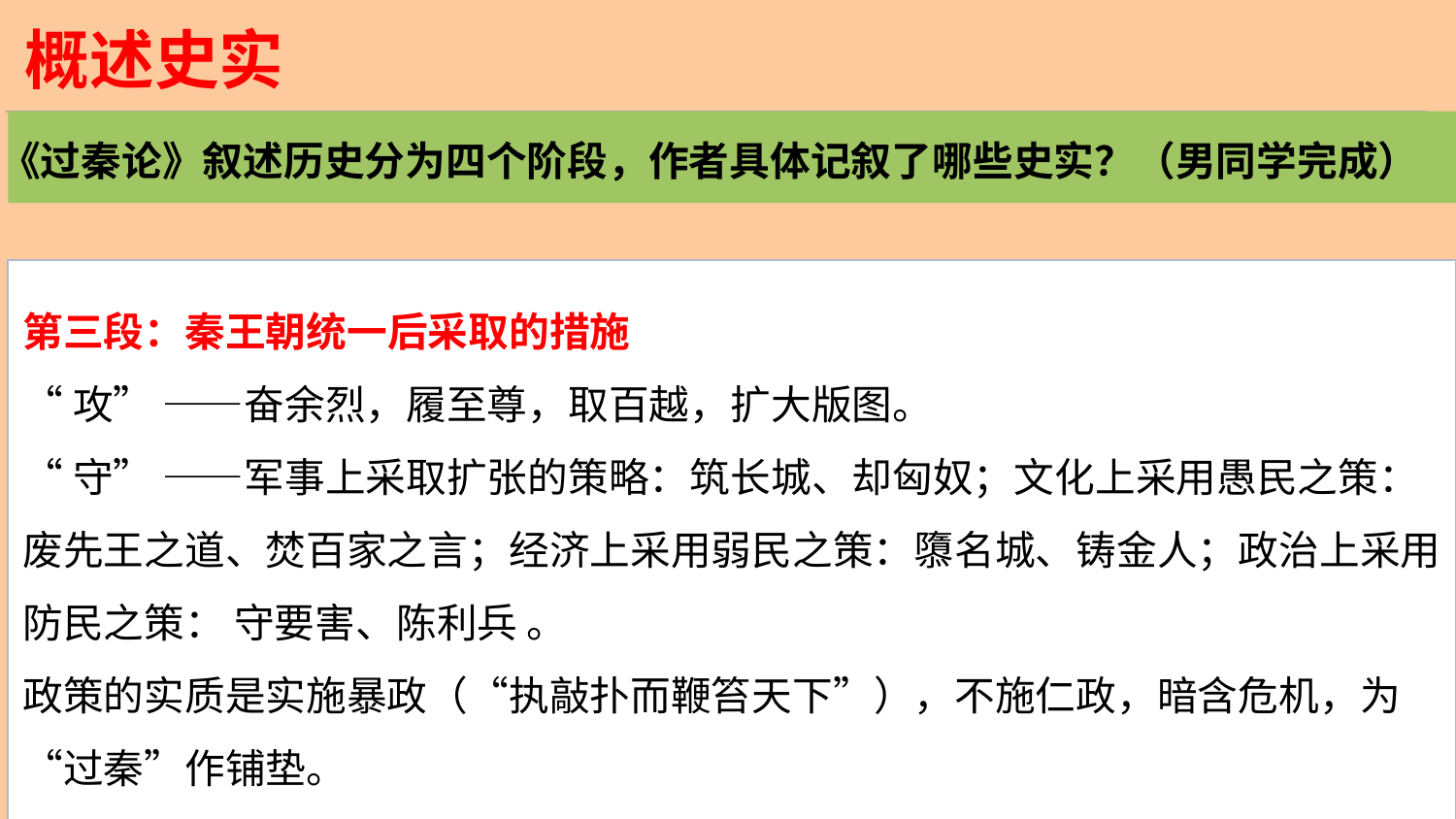

概述史实
《过秦论》叙述历史分为四个阶段，作者具体记叙了哪些史实？（男同学完成）

第三段：秦王朝统一后采取的措施
“攻” ——奋余烈，履至尊，取百越，扩大版图。
“守” ——军事上采取扩张的策略：筑长城、却匈奴；文化上采用愚民之策：废先王之道、焚百家之言；经济上采用弱民之策：隳名城、铸金人；政治上采用防民之策： 守要害、陈利兵 。
政策的实质是实施暴政（“执敲扑而鞭笞天下”），不施仁政，暗含危机，为“过秦”作铺垫。